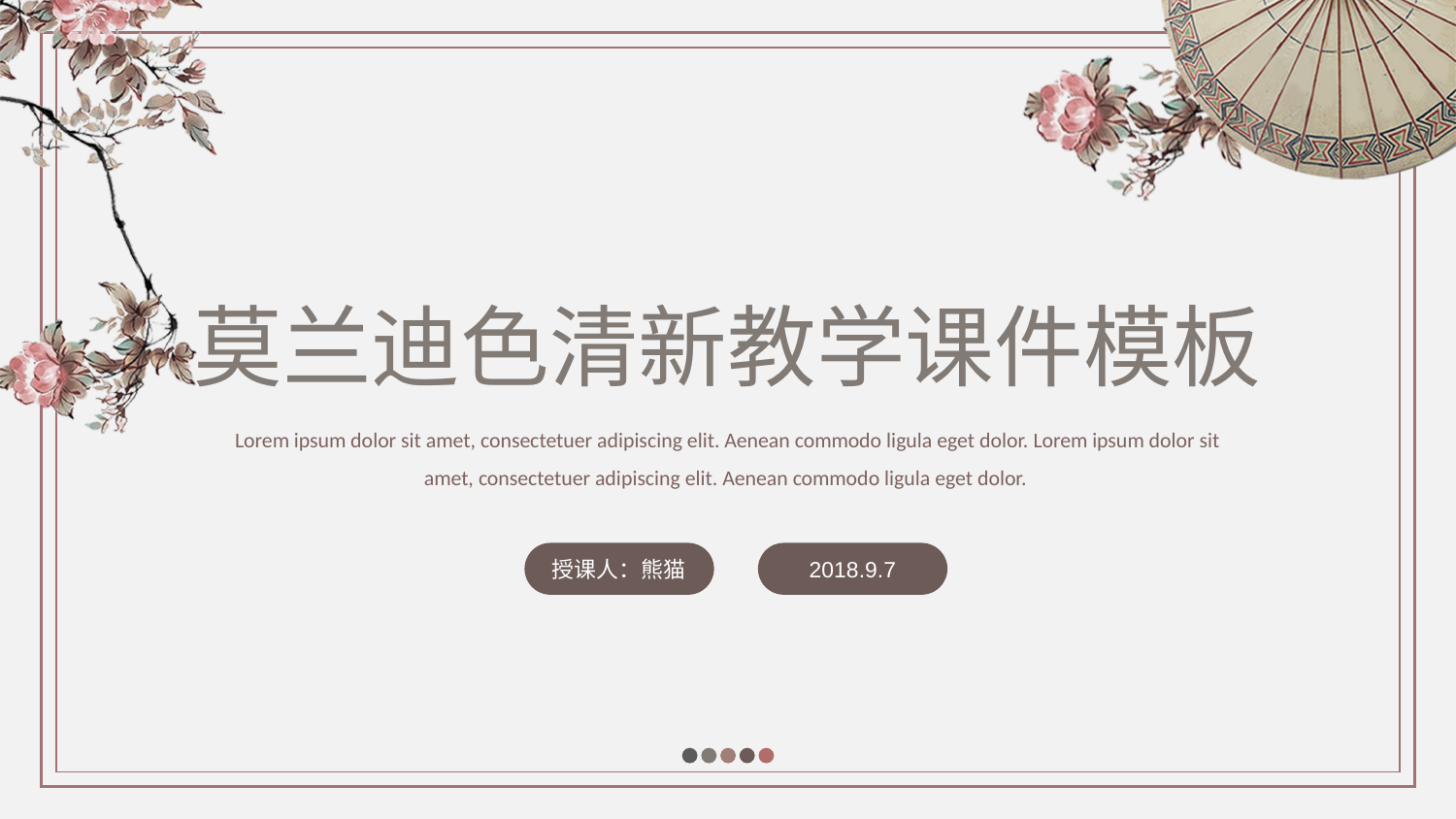

莫兰迪色清新教学课件模板
Lorem ipsum dolor sit amet, consectetuer adipiscing elit. Aenean commodo ligula eget dolor. Lorem ipsum dolor sit amet, consectetuer adipiscing elit. Aenean commodo ligula eget dolor.
授课人：熊猫
2018.9.7